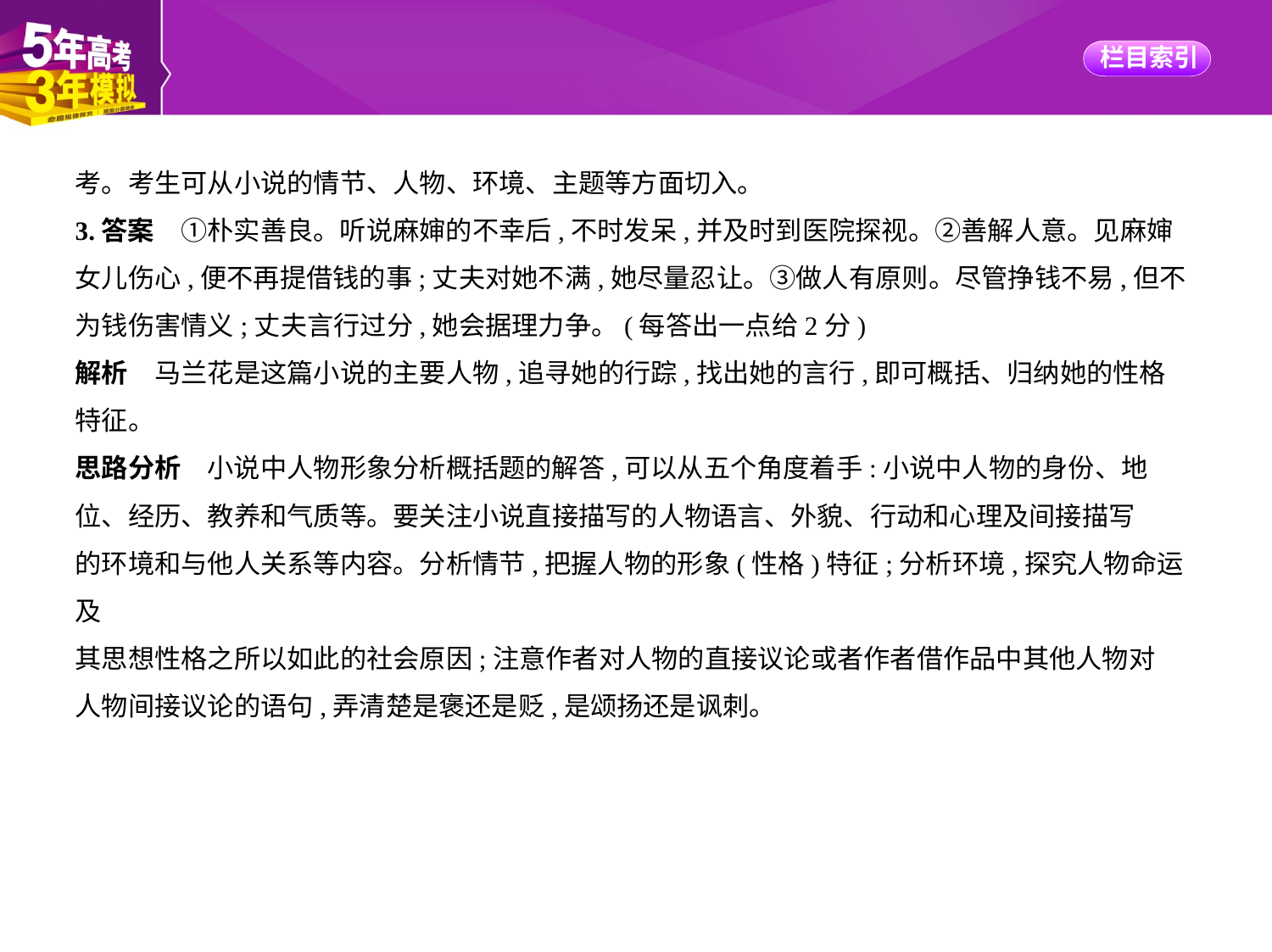

考。考生可从小说的情节、人物、环境、主题等方面切入。
3.答案　①朴实善良。听说麻婶的不幸后,不时发呆,并及时到医院探视。②善解人意。见麻婶
女儿伤心,便不再提借钱的事;丈夫对她不满,她尽量忍让。③做人有原则。尽管挣钱不易,但不
为钱伤害情义;丈夫言行过分,她会据理力争。(每答出一点给2分)
解析　马兰花是这篇小说的主要人物,追寻她的行踪,找出她的言行,即可概括、归纳她的性格
特征。
思路分析　小说中人物形象分析概括题的解答,可以从五个角度着手:小说中人物的身份、地
位、经历、教养和气质等。要关注小说直接描写的人物语言、外貌、行动和心理及间接描写
的环境和与他人关系等内容。分析情节,把握人物的形象(性格)特征;分析环境,探究人物命运及
其思想性格之所以如此的社会原因;注意作者对人物的直接议论或者作者借作品中其他人物对
人物间接议论的语句,弄清楚是褒还是贬,是颂扬还是讽刺。